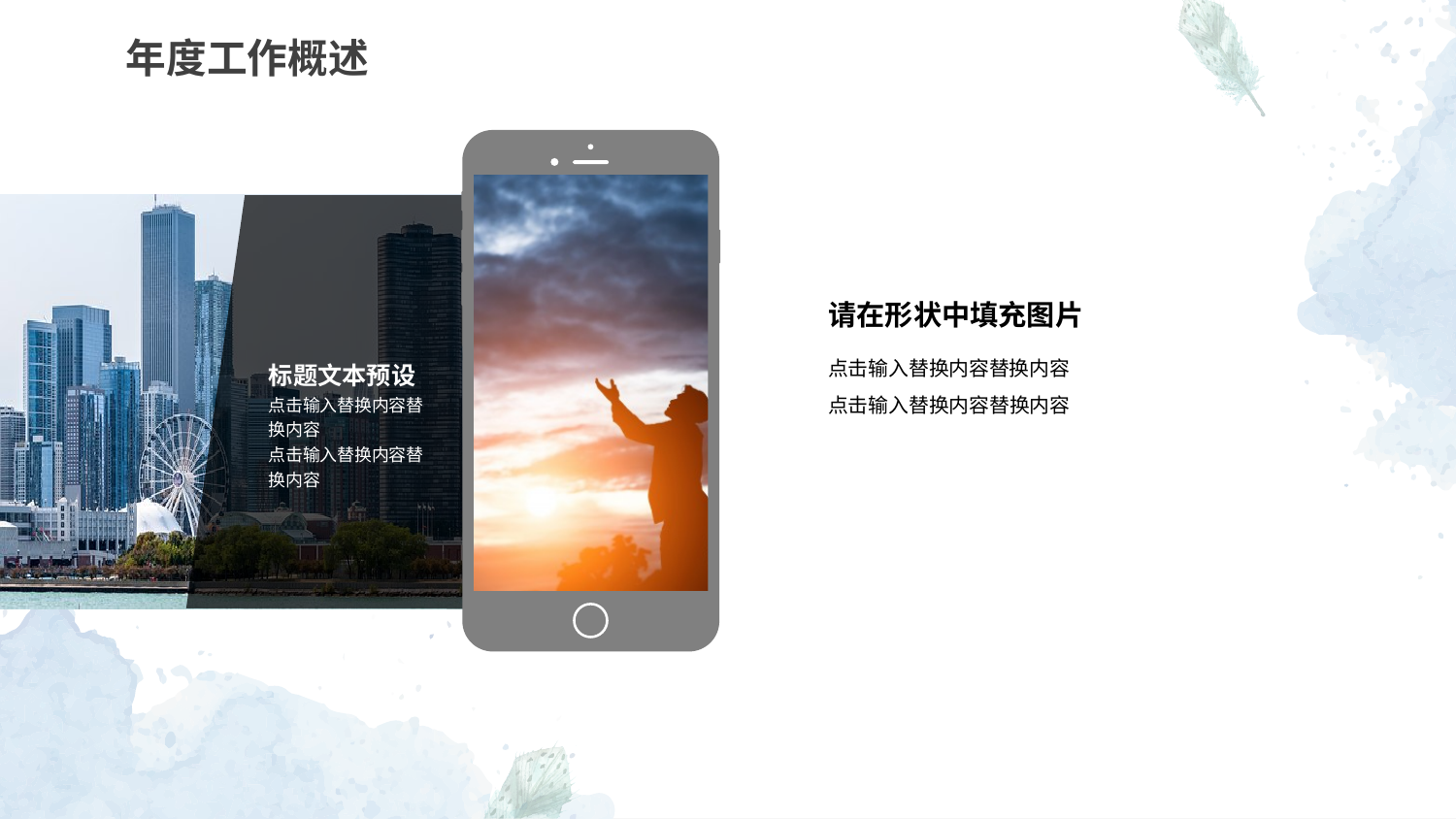

年度工作概述

标题文本预设
点击输入替换内容替换内容
点击输入替换内容替换内容
请在形状中填充图片
点击输入替换内容替换内容
点击输入替换内容替换内容